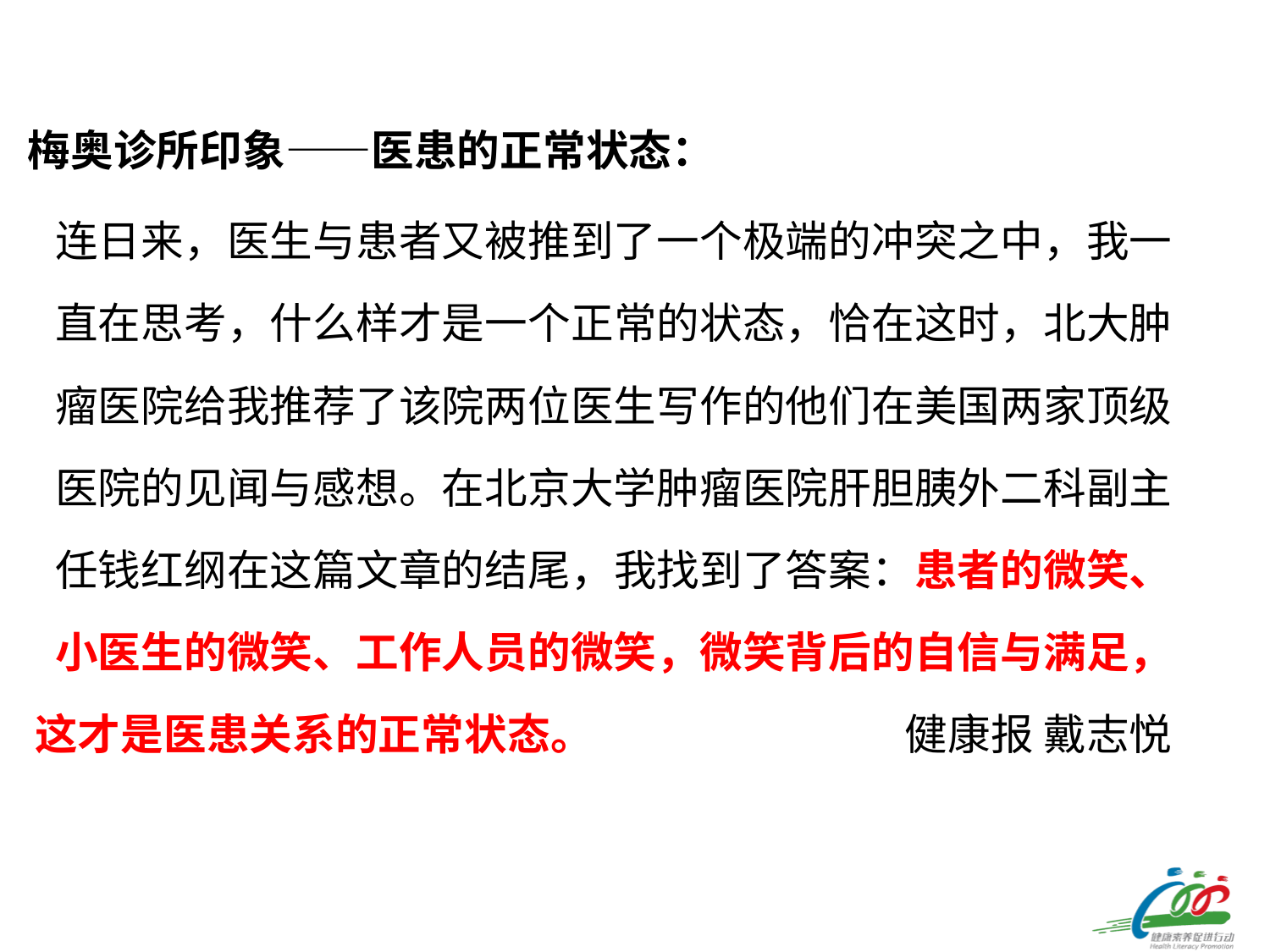

梅奥诊所印象——医患的正常状态：
 连日来，医生与患者又被推到了一个极端的冲突之中，我一直在思考，什么样才是一个正常的状态，恰在这时，北大肿瘤医院给我推荐了该院两位医生写作的他们在美国两家顶级医院的见闻与感想。在北京大学肿瘤医院肝胆胰外二科副主任钱红纲在这篇文章的结尾，我找到了答案：患者的微笑、小医生的微笑、工作人员的微笑，微笑背后的自信与满足，这才是医患关系的正常状态。                                健康报 戴志悦